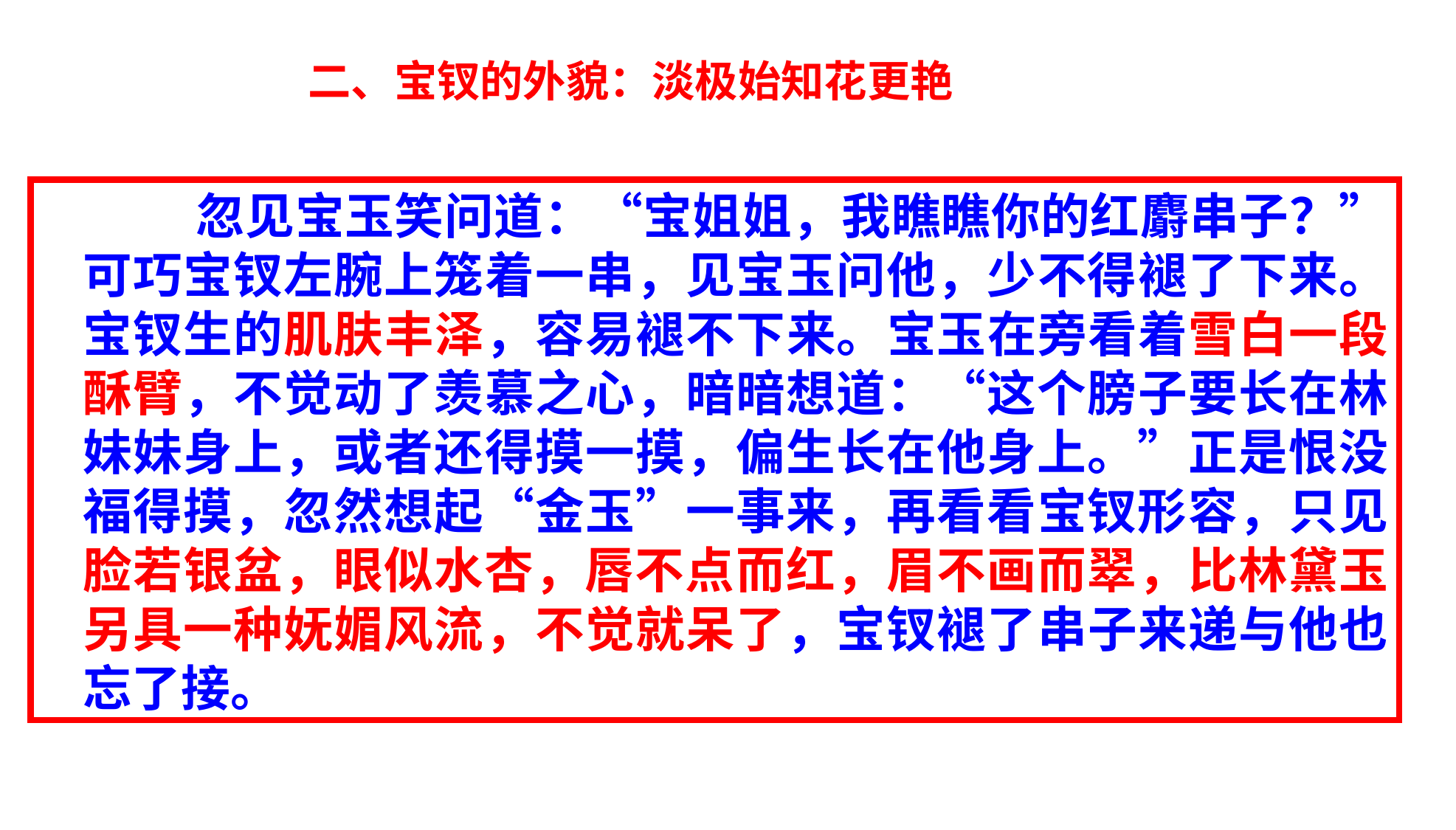

二、宝钗的外貌：淡极始知花更艳
              忽见宝玉笑问道：“宝姐姐，我瞧瞧你的红麝串子？”可巧宝钗左腕上笼着一串，见宝玉问他，少不得褪了下来。宝钗生的肌肤丰泽，容易褪不下来。宝玉在旁看着雪白一段酥臂，不觉动了羡慕之心，暗暗想道：“这个膀子要长在林妹妹身上，或者还得摸一摸，偏生长在他身上。”正是恨没福得摸，忽然想起“金玉”一事来，再看看宝钗形容，只见脸若银盆，眼似水杏，唇不点而红，眉不画而翠，比林黛玉另具一种妩媚风流，不觉就呆了，宝钗褪了串子来递与他也忘了接。